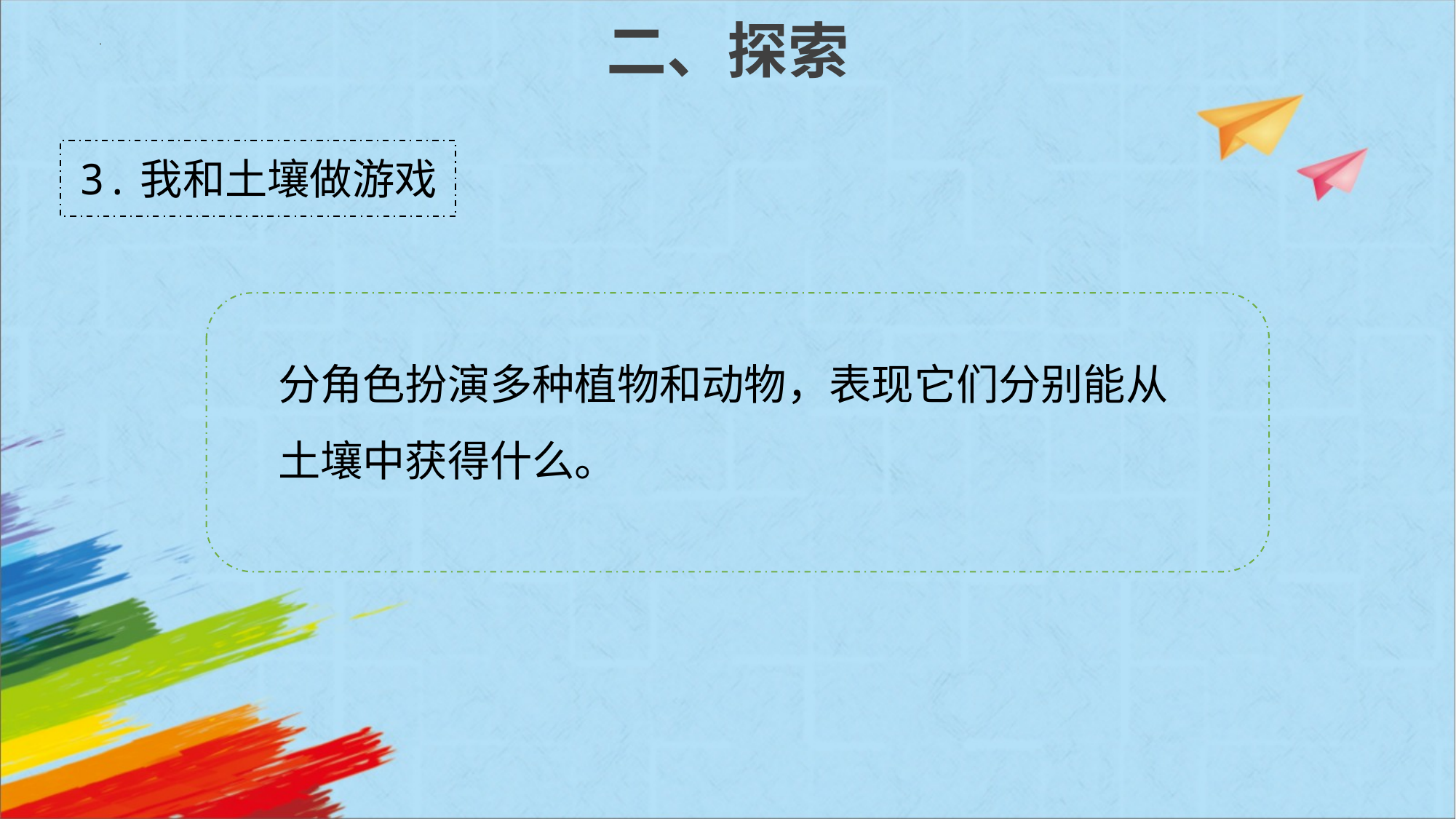

# 二、探索

3.我和土壤做游戏

分角色扮演多种植物和动物，表现它们分别能从土壤中获得什么。